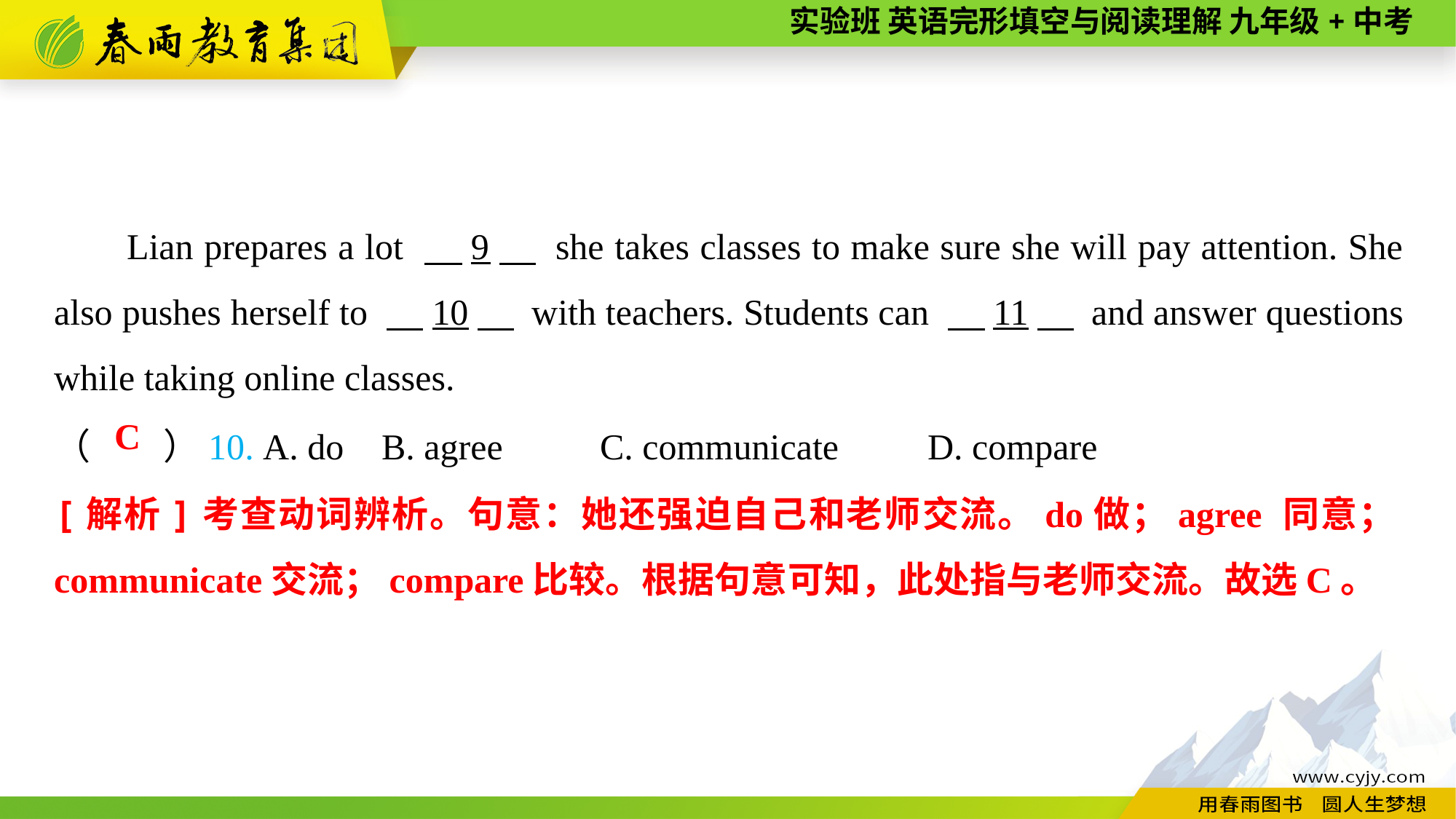

Lian prepares a lot 　9　 she takes classes to make sure she will pay attention. She also pushes herself to 　10　 with teachers. Students can 　11　 and answer questions while taking online classes.
（　　）10. A. do	B. agree	C. communicate	D. compare
C
[解析]考查动词辨析。句意：她还强迫自己和老师交流。do做；agree 同意；communicate交流；compare比较。根据句意可知，此处指与老师交流。故选C。